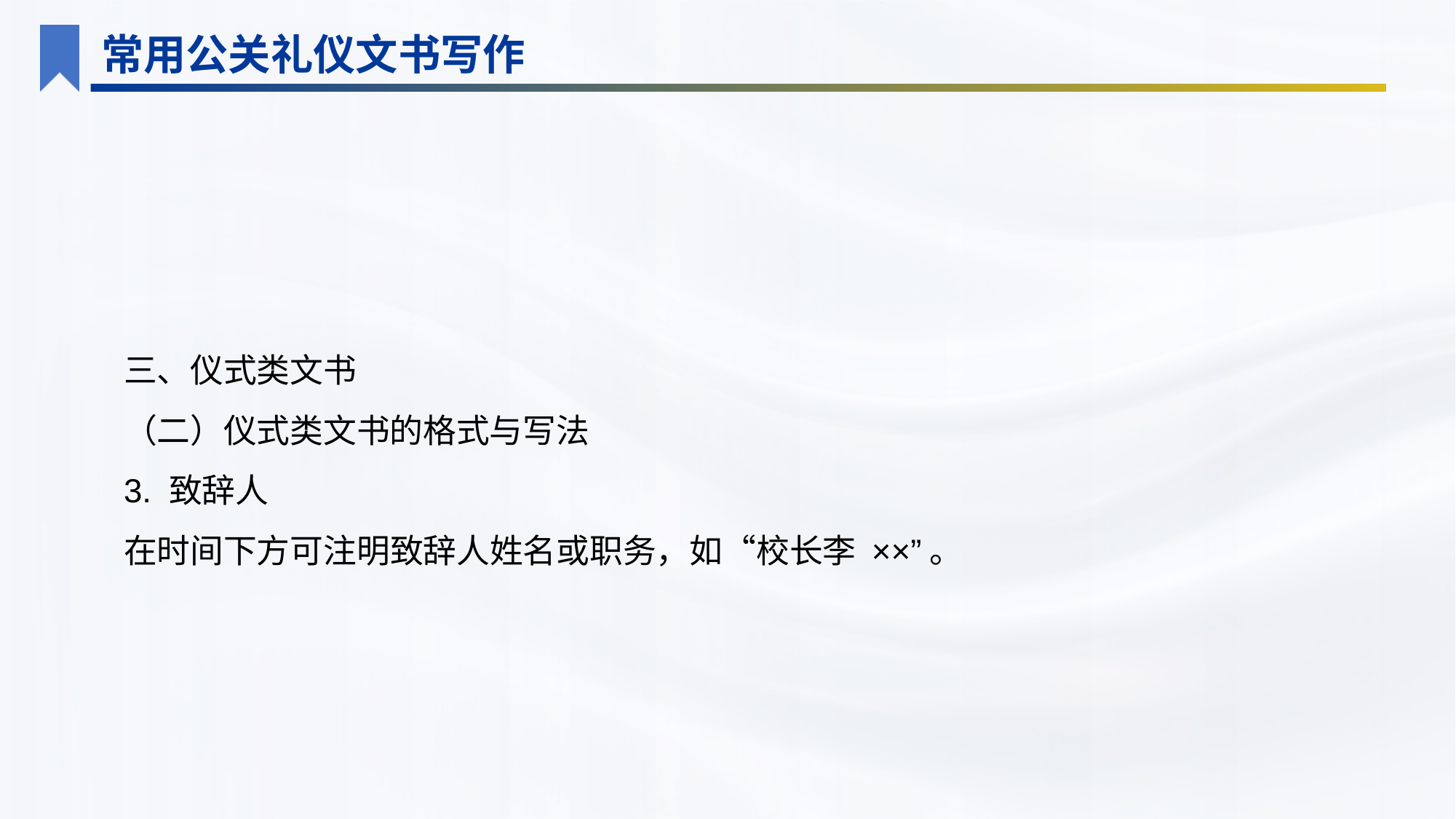

常用公关礼仪文书写作
三、仪式类文书
（二）仪式类文书的格式与写法
3. 致辞人
在时间下方可注明致辞人姓名或职务，如“校长李 ××”。